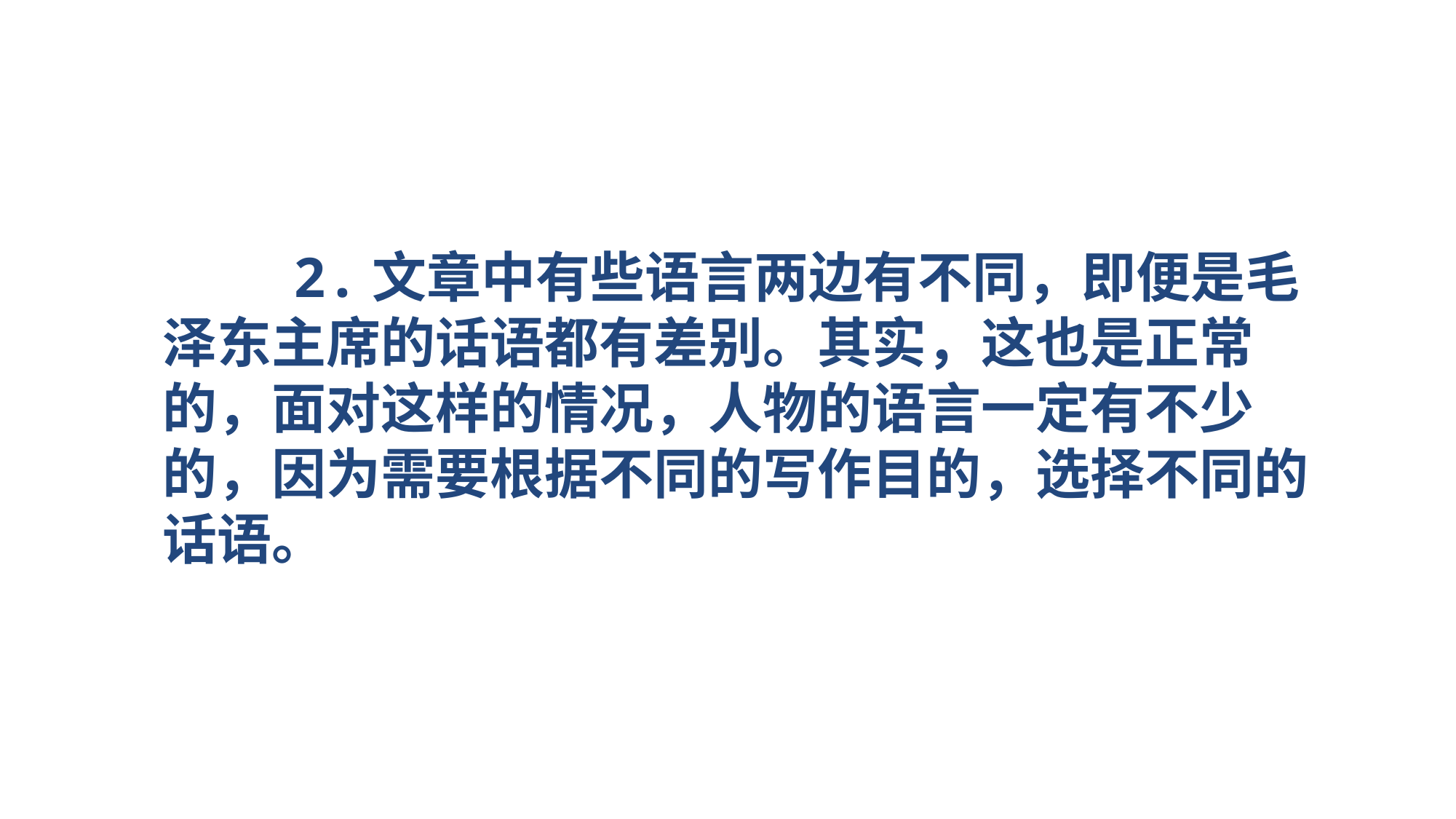

2.文章中有些语言两边有不同，即便是毛泽东主席的话语都有差别。其实，这也是正常的，面对这样的情况，人物的语言一定有不少的，因为需要根据不同的写作目的，选择不同的话语。